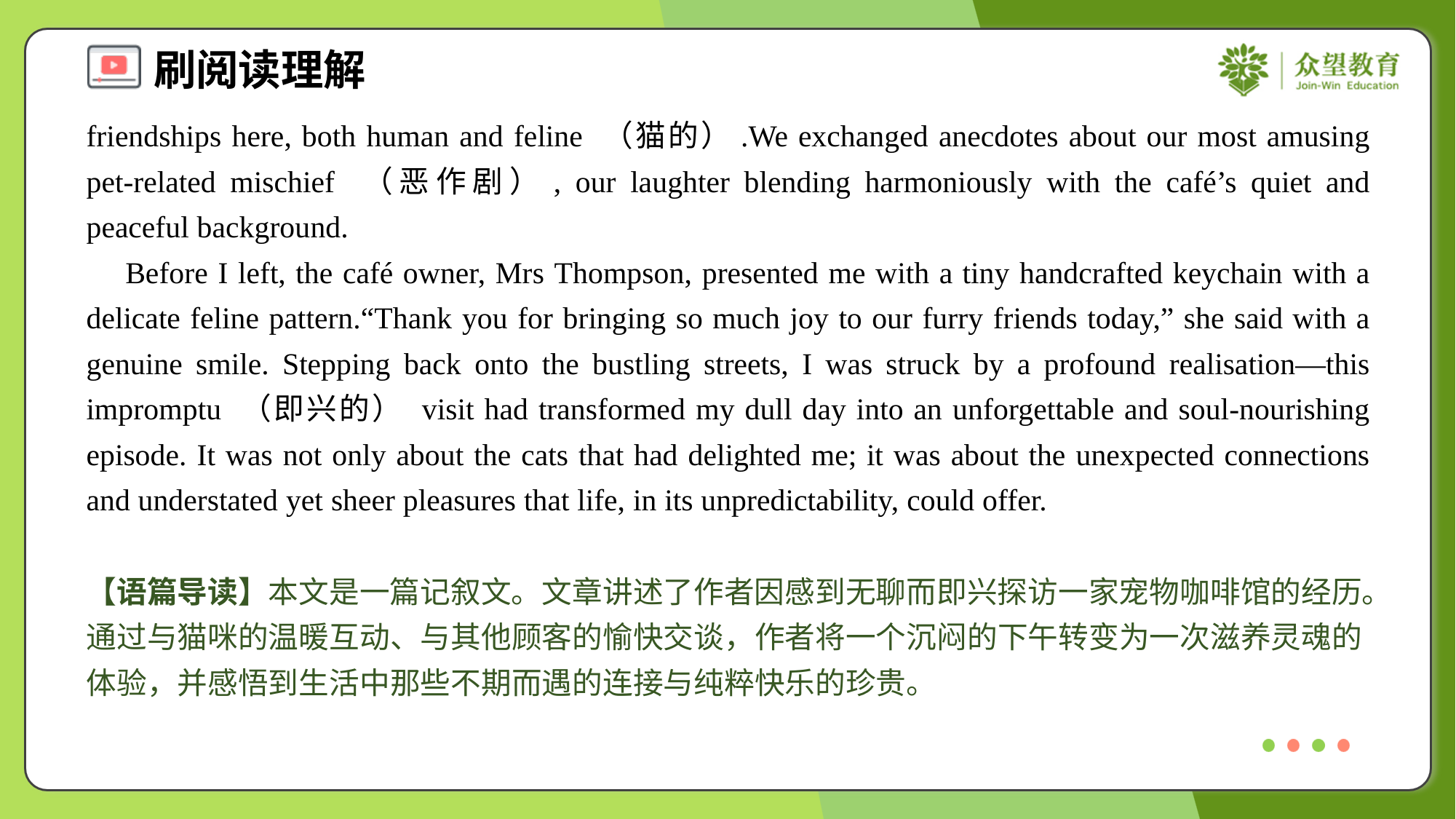

friendships here, both human and feline （猫的）.We exchanged anecdotes about our most amusing pet-related mischief （恶作剧）, our laughter blending harmoniously with the café’s quiet and peaceful background.
    Before I left, the café owner, Mrs Thompson, presented me with a tiny handcrafted keychain with a delicate feline pattern.“Thank you for bringing so much joy to our furry friends today,” she said with a genuine smile. Stepping back onto the bustling streets, I was struck by a profound realisation—this impromptu （即兴的） visit had transformed my dull day into an unforgettable and soul-nourishing episode. It was not only about the cats that had delighted me; it was about the unexpected connections and understated yet sheer pleasures that life, in its unpredictability, could offer.
【语篇导读】本文是一篇记叙文。文章讲述了作者因感到无聊而即兴探访一家宠物咖啡馆的经历。通过与猫咪的温暖互动、与其他顾客的愉快交谈，作者将一个沉闷的下午转变为一次滋养灵魂的体验，并感悟到生活中那些不期而遇的连接与纯粹快乐的珍贵。